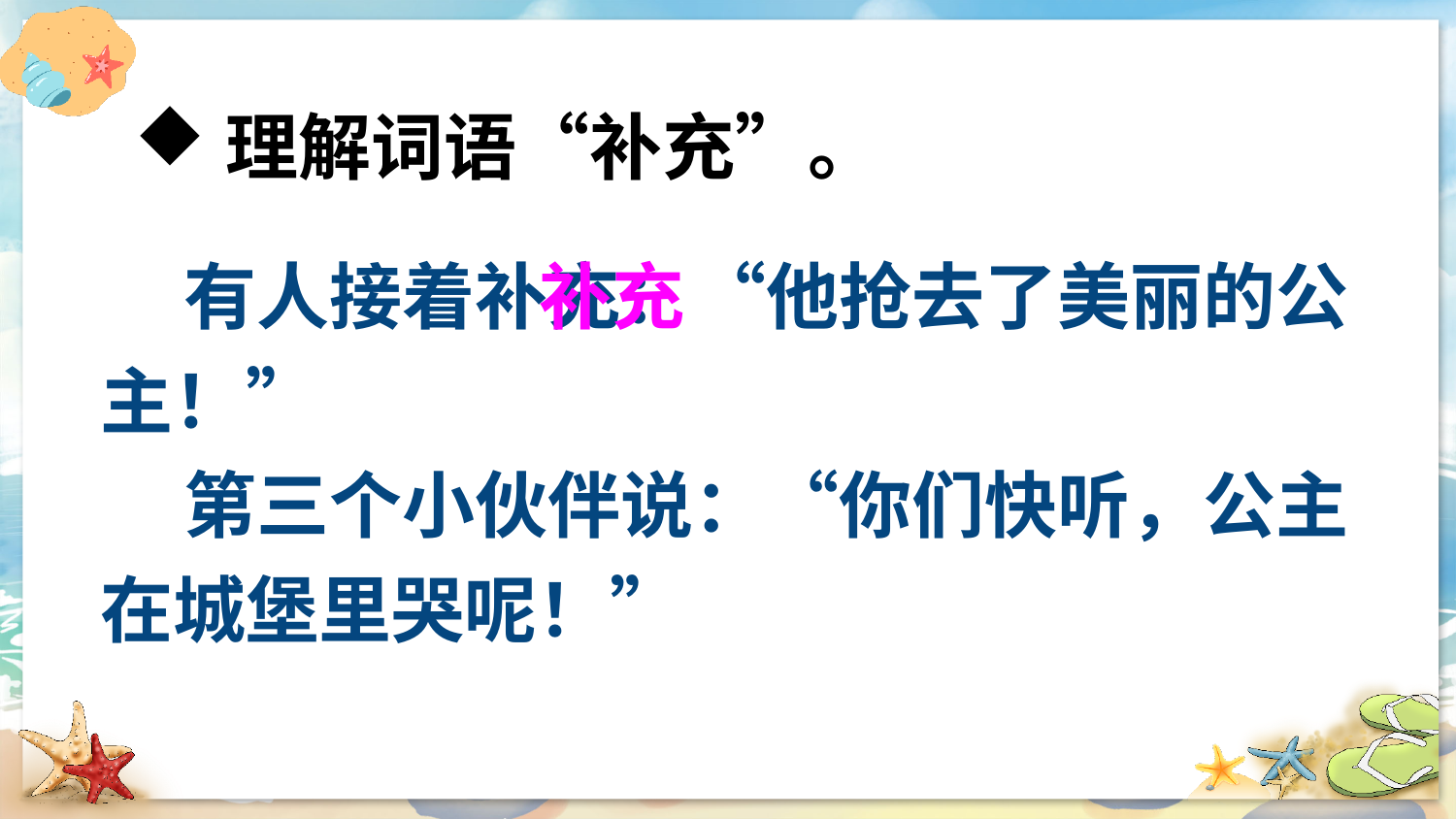

理解词语“补充”。
    有人接着补充：“他抢去了美丽的公主！”
    第三个小伙伴说：“你们快听，公主在城堡里哭呢！”
补充